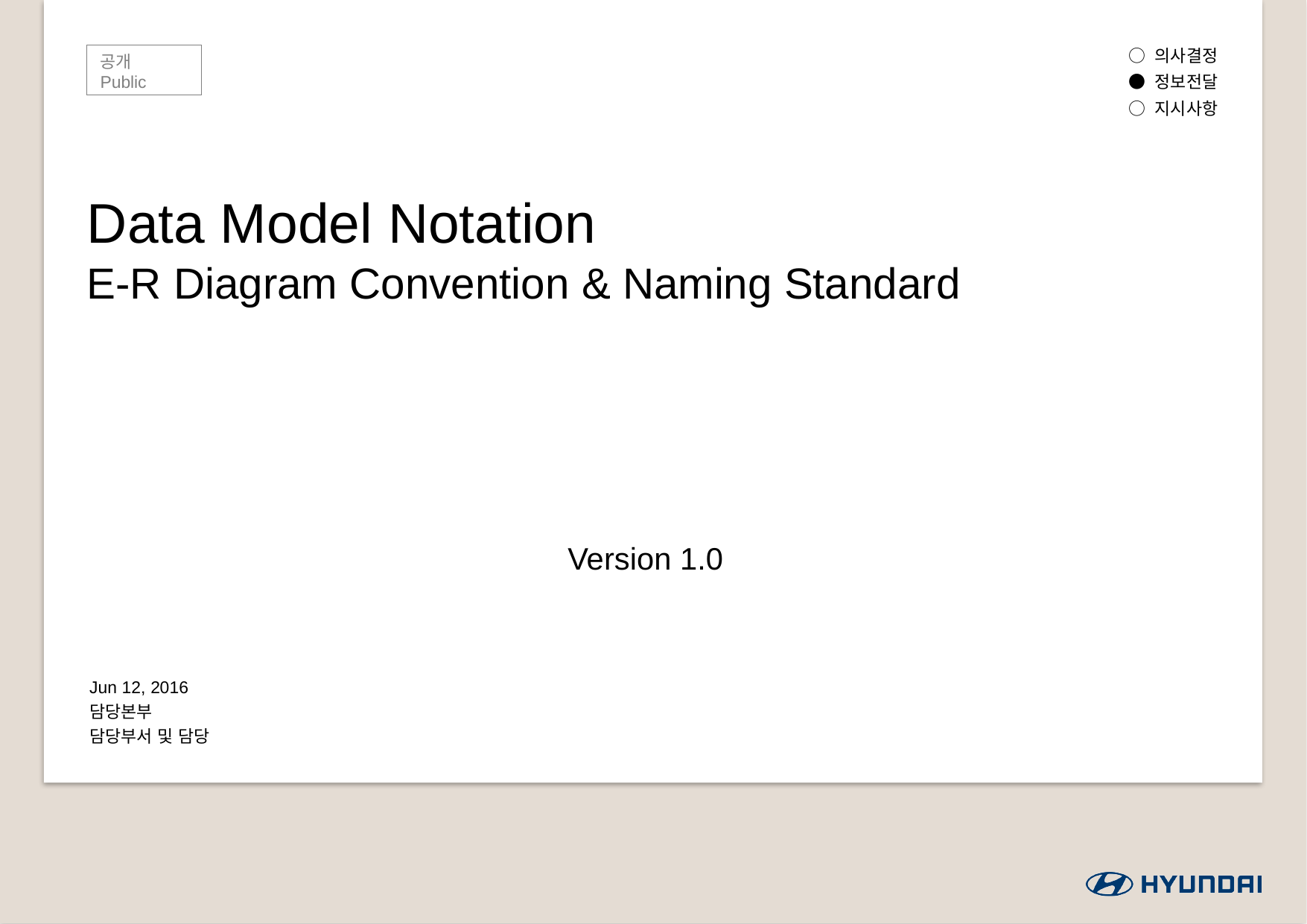

○ 의사결정
● 정보전달
○ 지시사항
공개
Public
# Data Model Notation
E-R Diagram Convention & Naming Standard
Version 1.0
Jun 12, 2016
담당본부
담당부서 및 담당